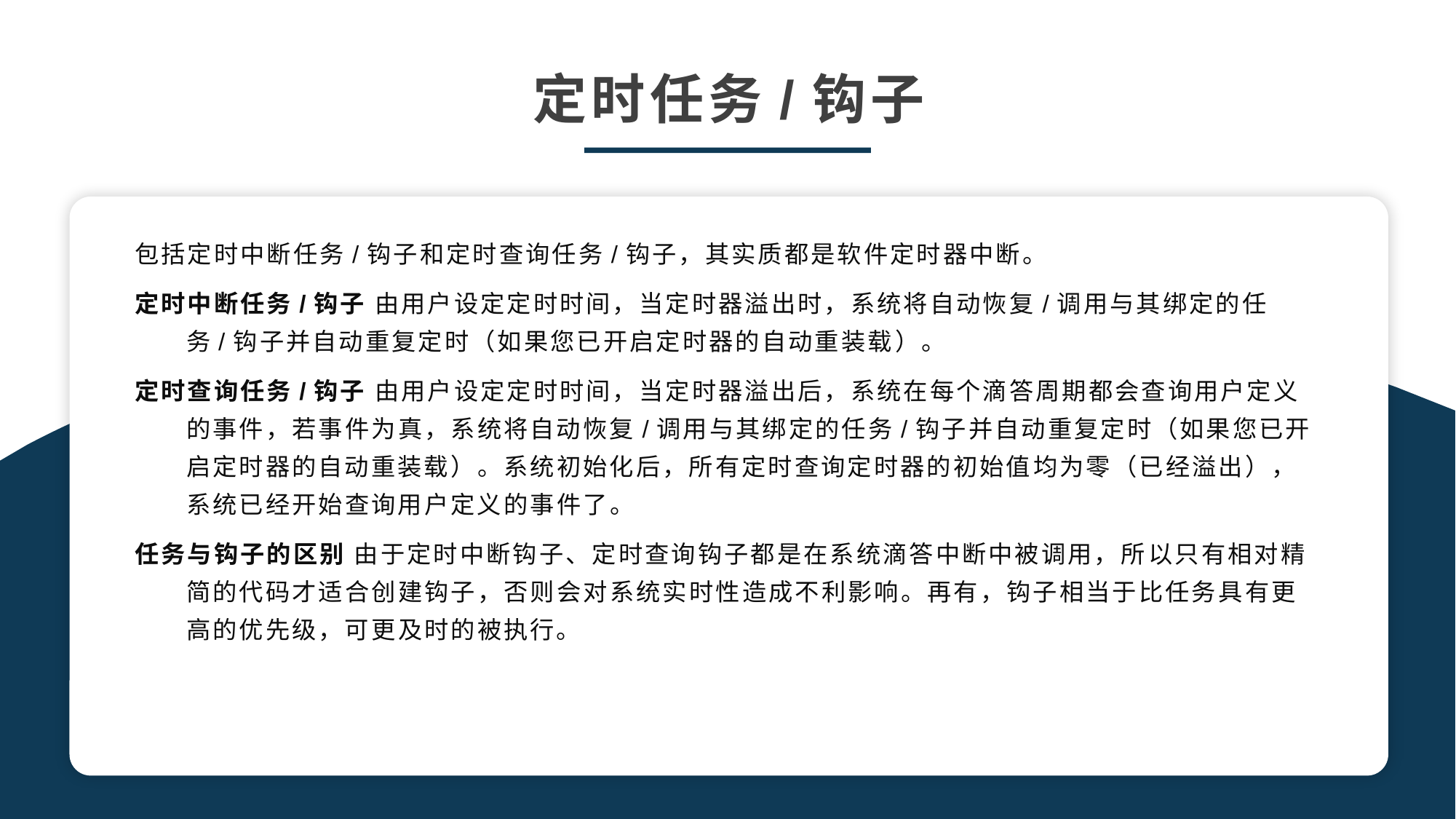

定时任务/钩子

包括定时中断任务/钩子和定时查询任务/钩子，其实质都是软件定时器中断。
定时中断任务/钩子 由用户设定定时时间，当定时器溢出时，系统将自动恢复/调用与其绑定的任务/钩子并自动重复定时（如果您已开启定时器的自动重装载）。
定时查询任务/钩子 由用户设定定时时间，当定时器溢出后，系统在每个滴答周期都会查询用户定义的事件，若事件为真，系统将自动恢复/调用与其绑定的任务/钩子并自动重复定时（如果您已开启定时器的自动重装载）。系统初始化后，所有定时查询定时器的初始值均为零（已经溢出），系统已经开始查询用户定义的事件了。
任务与钩子的区别 由于定时中断钩子、定时查询钩子都是在系统滴答中断中被调用，所以只有相对精简的代码才适合创建钩子，否则会对系统实时性造成不利影响。再有，钩子相当于比任务具有更高的优先级，可更及时的被执行。